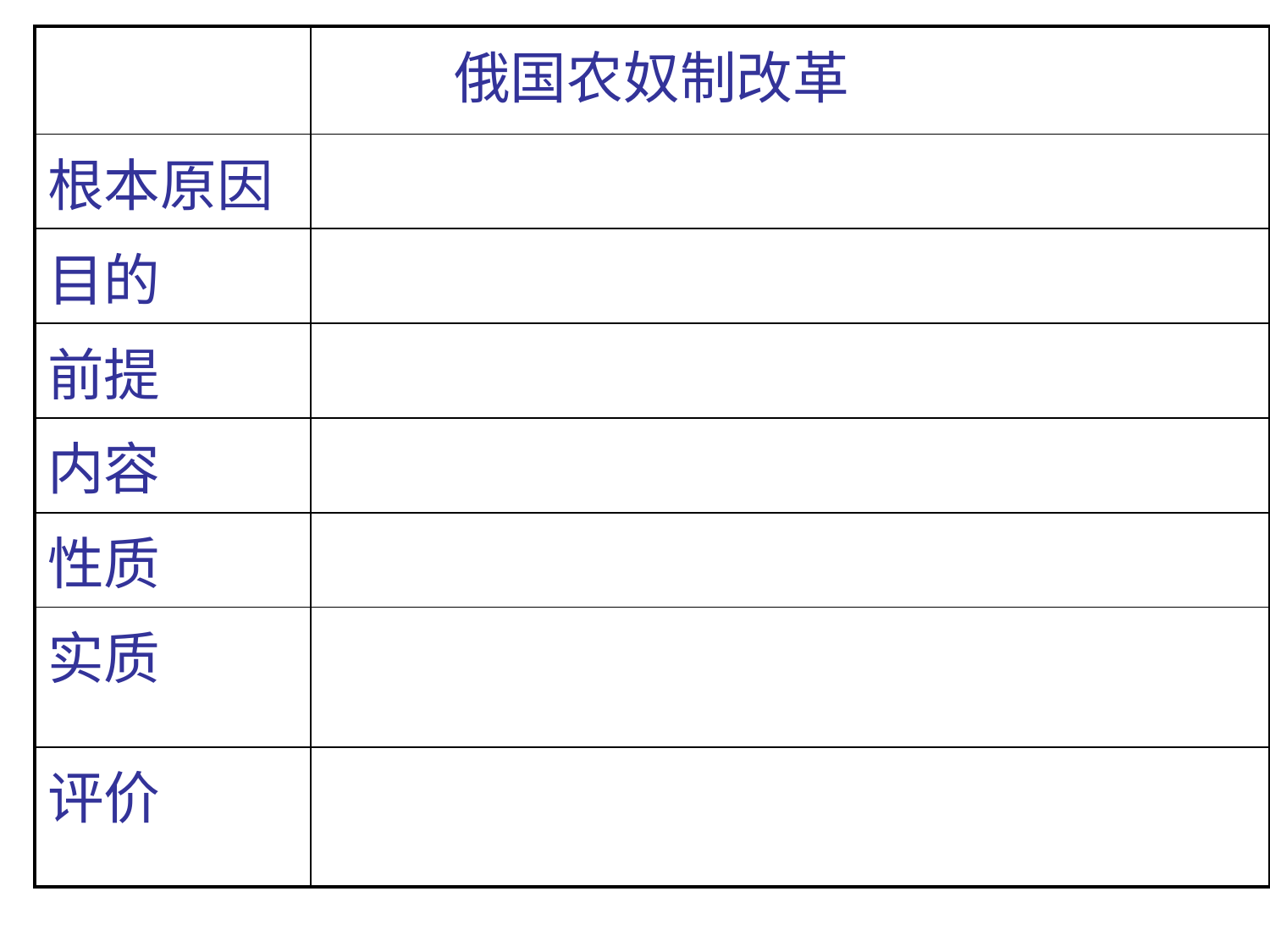

|  | 俄国农奴制改革 |
| --- | --- |
| 根本原因 |  |
| 目的 |  |
| 前提 |  |
| 内容 |  |
| 性质 |  |
| 实质 |  |
| 评价 |  |